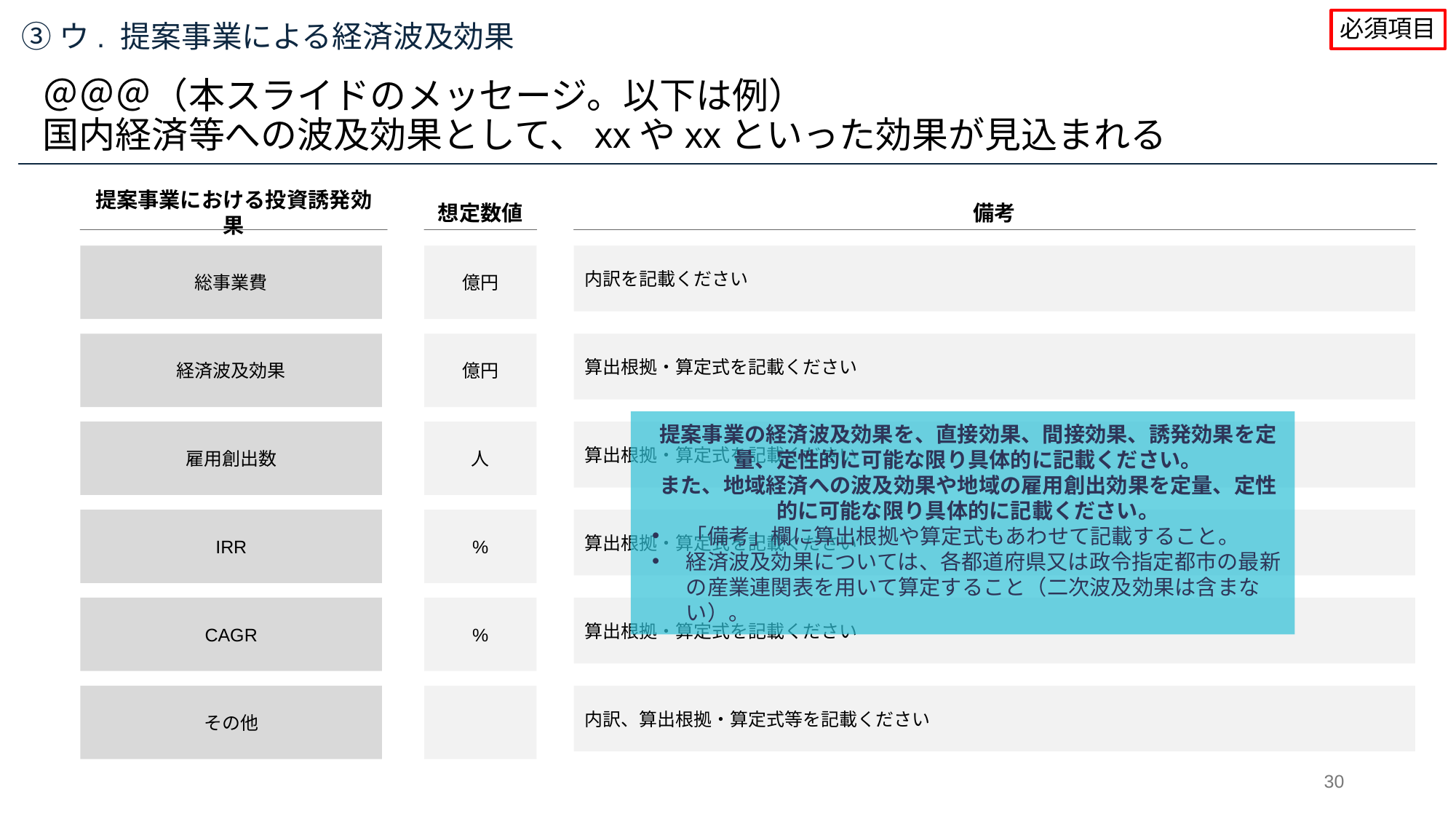

必須項目
③ウ. 提案事業による経済波及効果

＠＠＠（本スライドのメッセージ。以下は例）
国内経済等への波及効果として、xxやxxといった効果が見込まれる

提案事業における投資誘発効果
想定数値
備考
総事業費
億円
内訳を記載ください
経済波及効果
億円
算出根拠・算定式を記載ください
雇用創出数
人
算出根拠・算定式を記載ください
IRR
%
算出根拠・算定式を記載ください
CAGR
%
算出根拠・算定式を記載ください
その他

内訳、算出根拠・算定式等を記載ください
提案事業の経済波及効果を、直接効果、間接効果、誘発効果を定量、定性的に可能な限り具体的に記載ください。
また、地域経済への波及効果や地域の雇用創出効果を定量、定性的に可能な限り具体的に記載ください。
「備考」欄に算出根拠や算定式もあわせて記載すること。
経済波及効果については、各都道府県又は政令指定都市の最新の産業連関表を用いて算定すること（二次波及効果は含まない）。
30